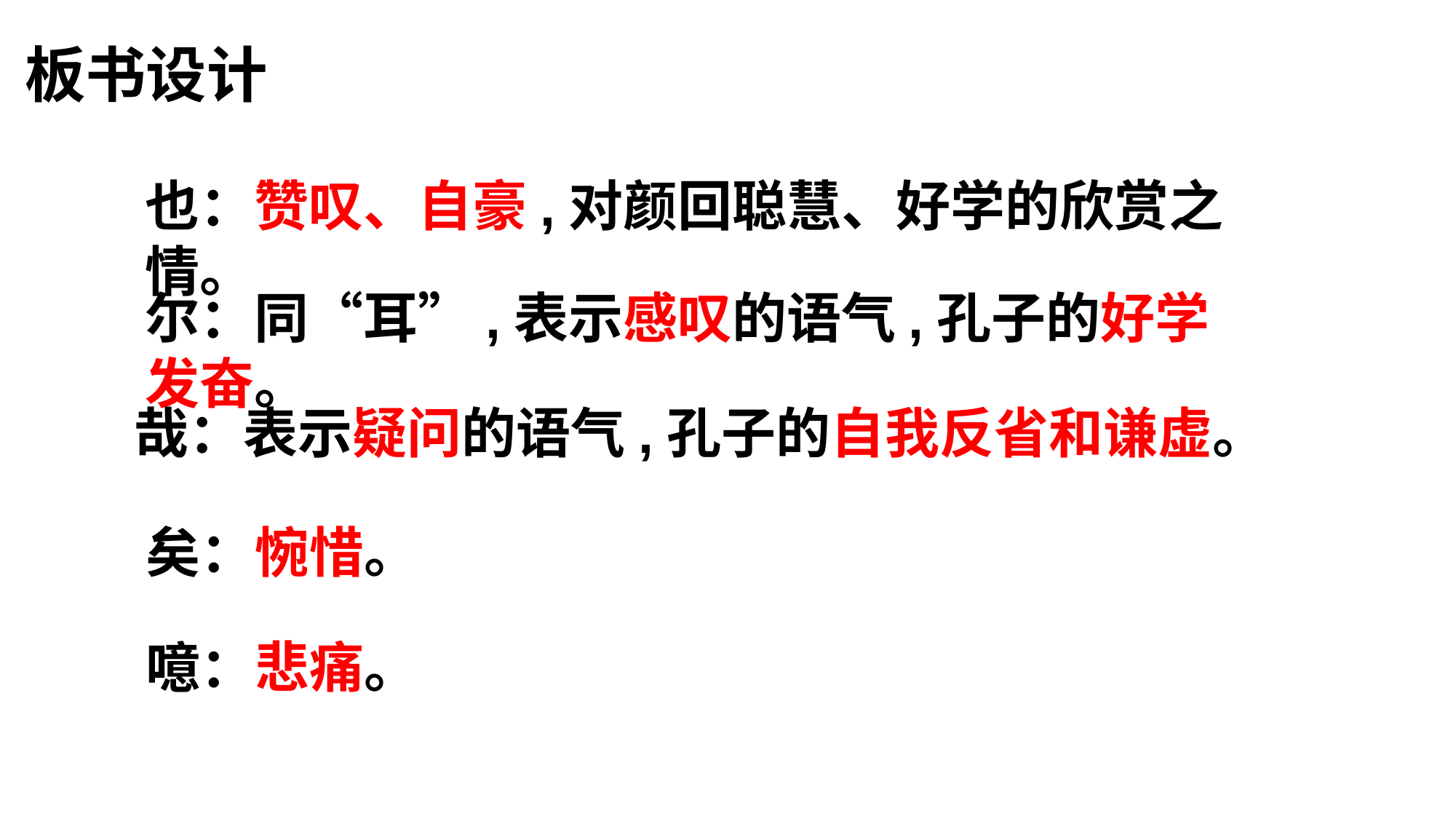

板书设计
也：赞叹、自豪,对颜回聪慧、好学的欣赏之情。
尔：同“耳”,表示感叹的语气,孔子的好学发奋。
哉：表示疑问的语气,孔子的自我反省和谦虚。
矣：惋惜。
噫：悲痛。